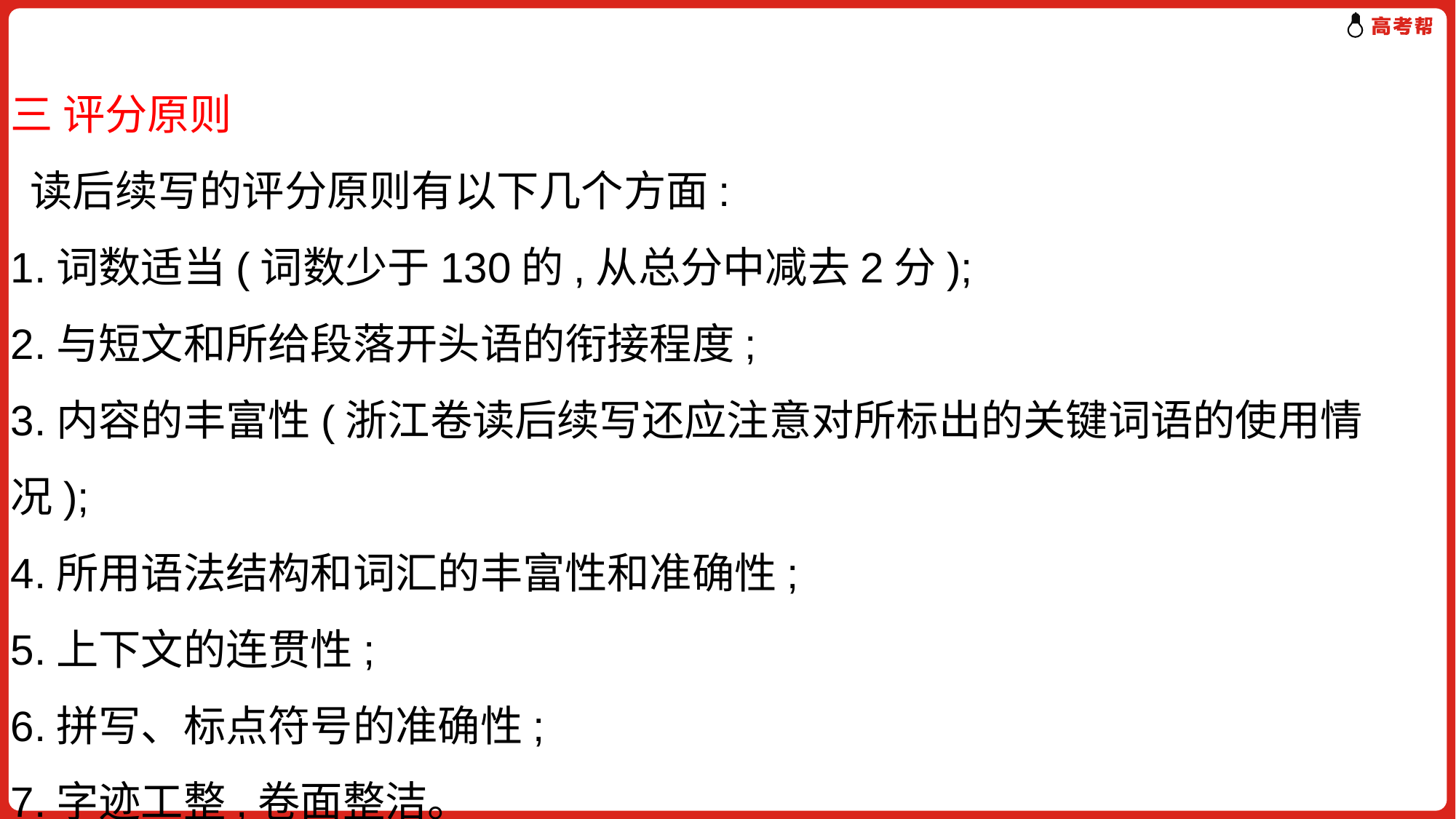

三 评分原则
 读后续写的评分原则有以下几个方面:
1.词数适当(词数少于130的,从总分中减去2分);
2.与短文和所给段落开头语的衔接程度;
3.内容的丰富性(浙江卷读后续写还应注意对所标出的关键词语的使用情况);
4.所用语法结构和词汇的丰富性和准确性;
5.上下文的连贯性;
6.拼写、标点符号的准确性;
7.字迹工整,卷面整洁。